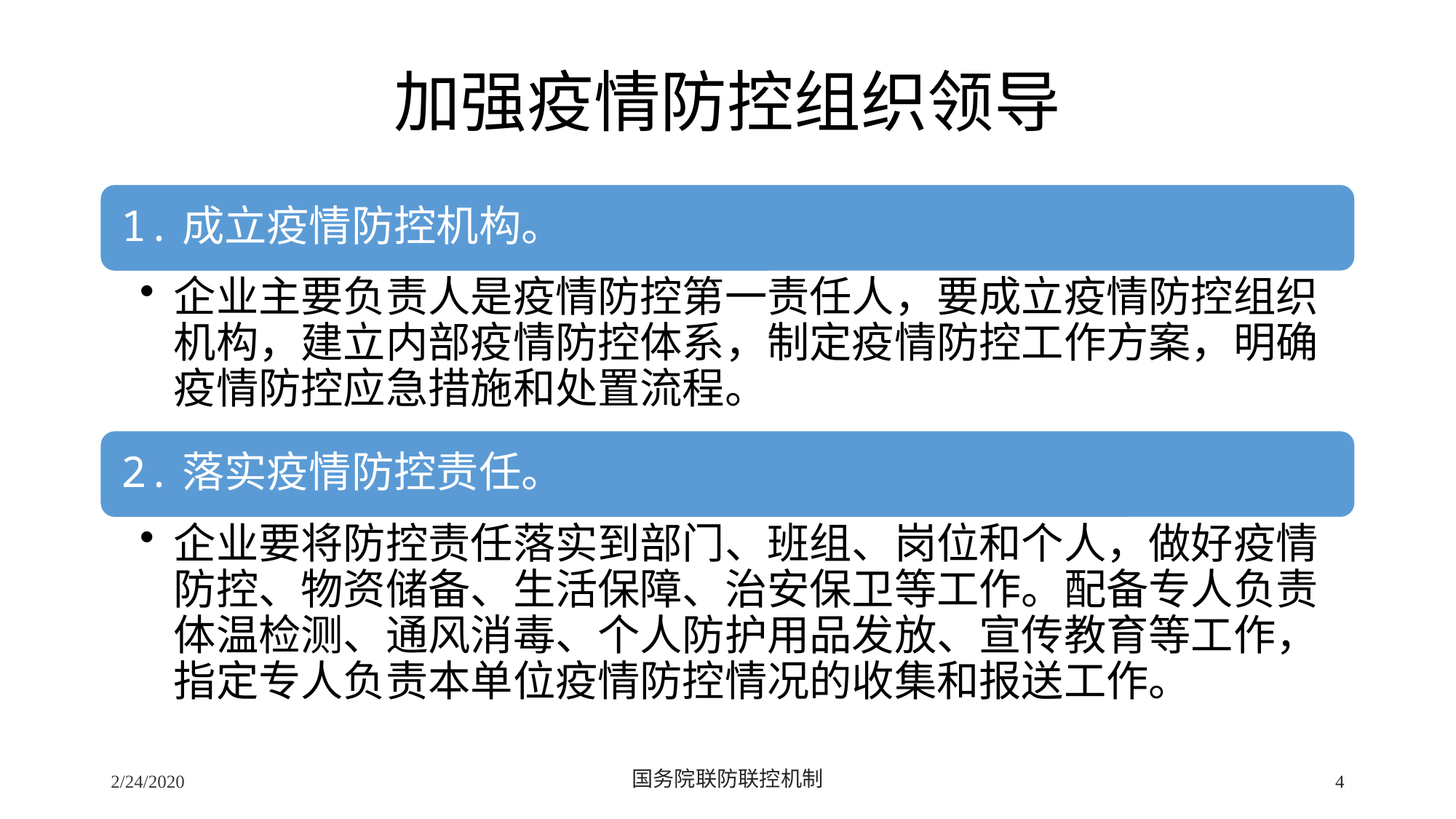

# 加强疫情防控组织领导
1.成立疫情防控机构。
企业主要负责人是疫情防控第一责任人，要成立疫情防控组织机构，建立内部疫情防控体系，制定疫情防控工作方案，明确疫情防控应急措施和处置流程。
2.落实疫情防控责任。
企业要将防控责任落实到部门、班组、岗位和个人，做好疫情防控、物资储备、生活保障、治安保卫等工作。配备专人负责体温检测、通风消毒、个人防护用品发放、宣传教育等工作，指定专人负责本单位疫情防控情况的收集和报送工作。
2/24/2020
国务院联防联控机制
4